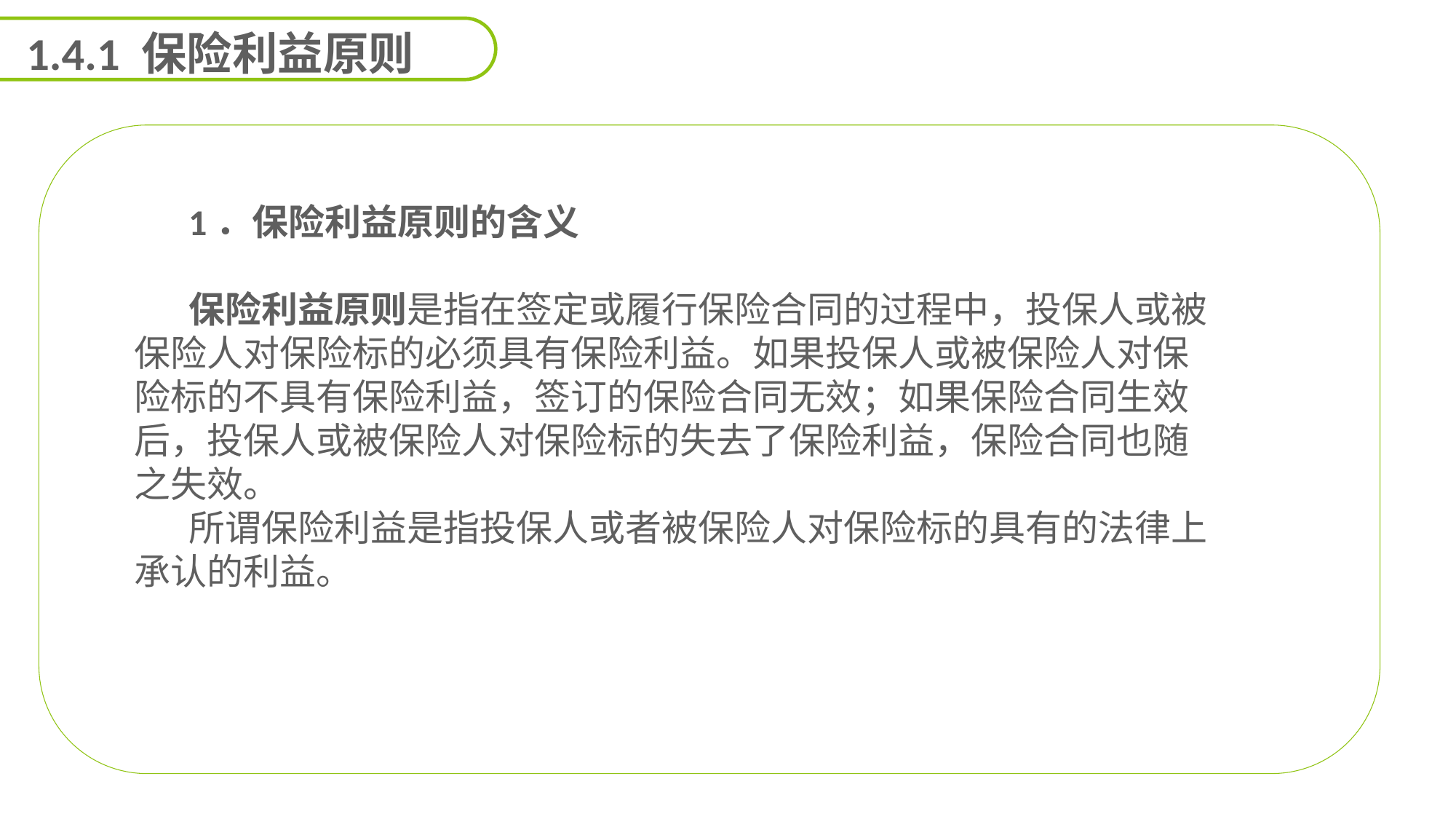

1.4.1 保险利益原则

1．保险利益原则的含义

保险利益原则是指在签定或履行保险合同的过程中，投保人或被保险人对保险标的必须具有保险利益。如果投保人或被保险人对保险标的不具有保险利益，签订的保险合同无效；如果保险合同生效后，投保人或被保险人对保险标的失去了保险利益，保险合同也随之失效。
所谓保险利益是指投保人或者被保险人对保险标的具有的法律上承认的利益。
能力
目标
延迟符